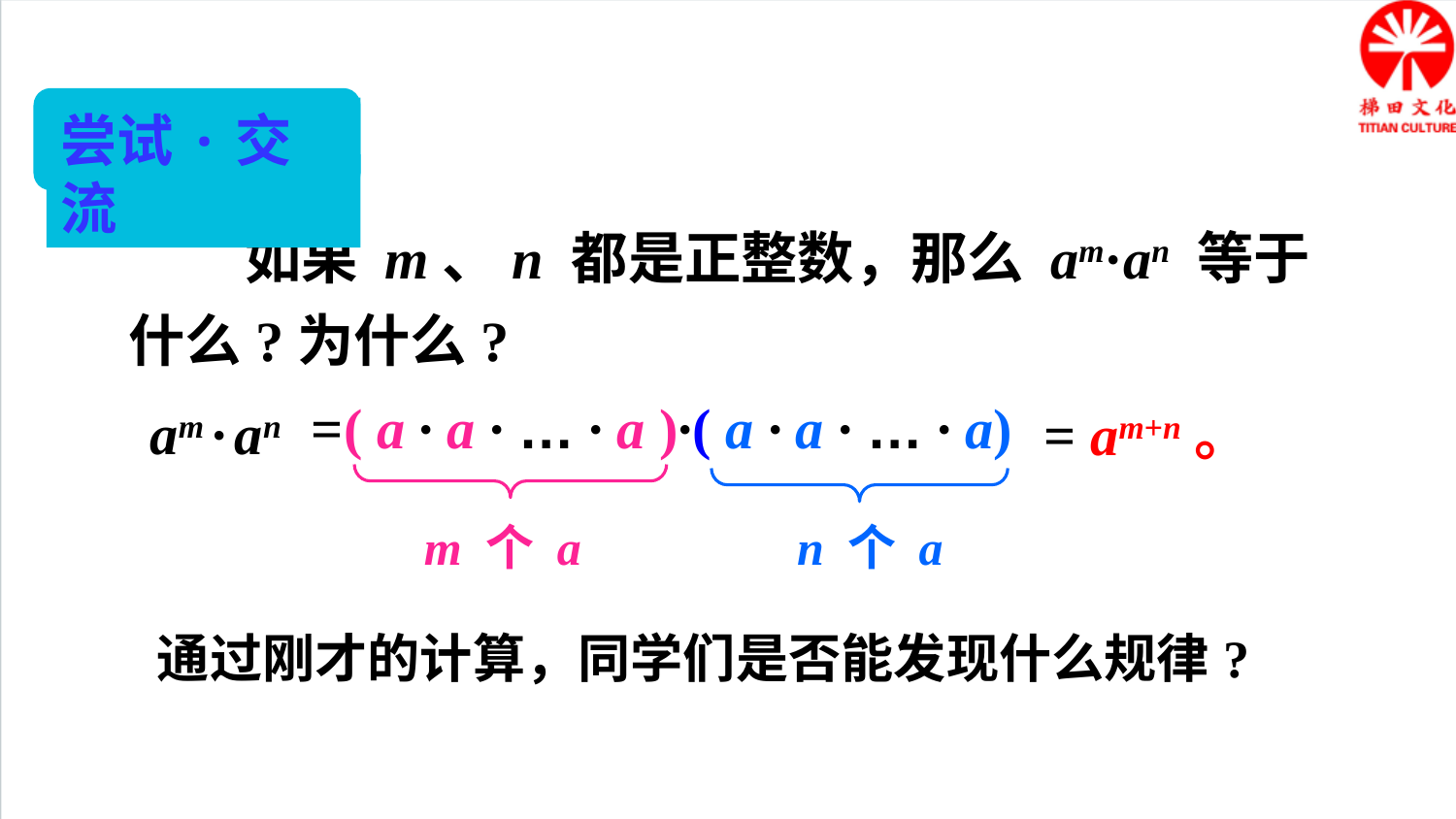

尝试·交流
        如果 m、n 都是正整数，那么 am·an 等于什么?为什么?

=( a · a · … · a )·( a · a · … · a)

m 个 a
n 个 a
    am · an
= am+n。
通过刚才的计算，同学们是否能发现什么规律?